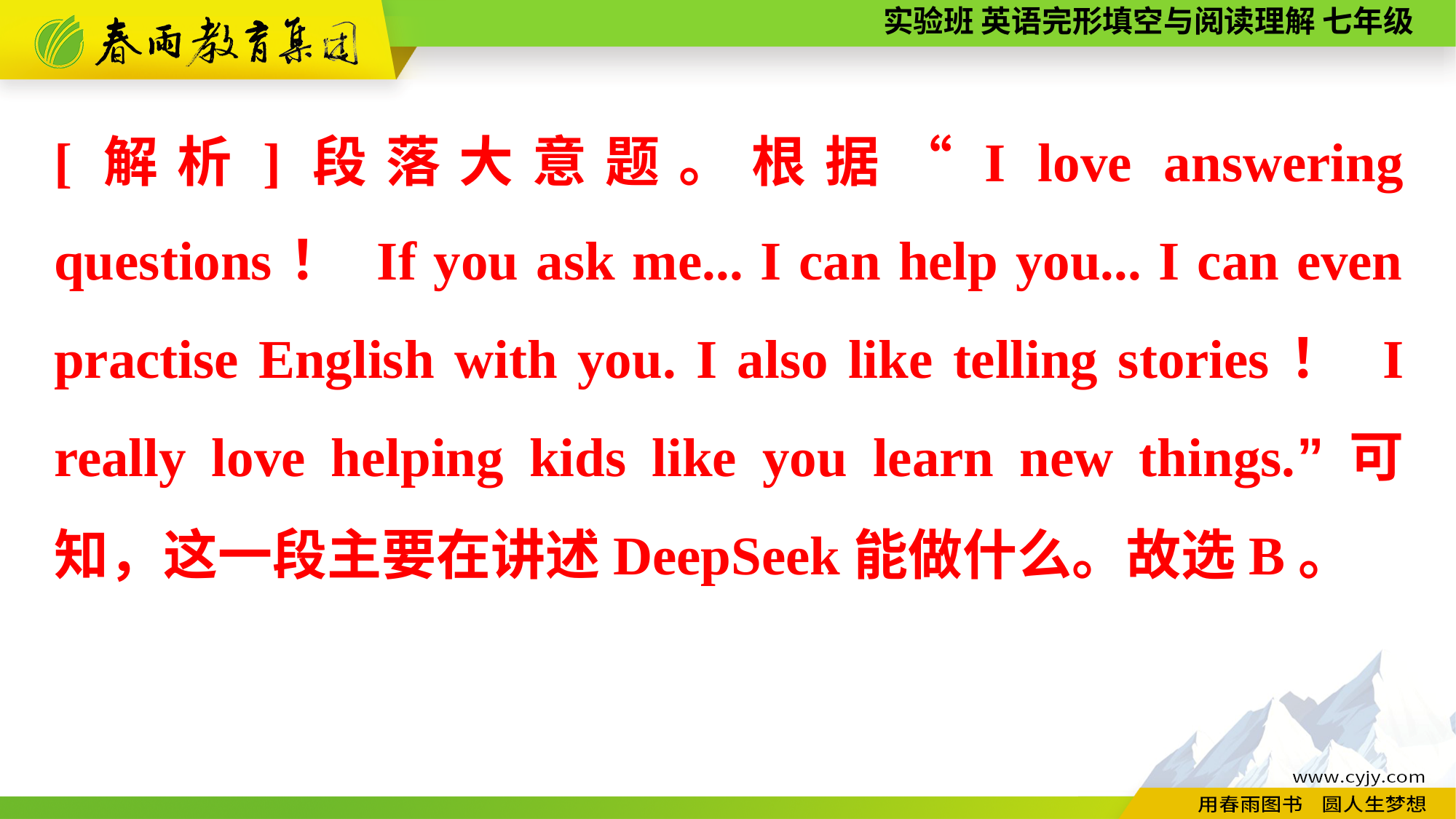

[解析]段落大意题。根据“I love answering questions！ If you ask me... I can help you... I can even practise English with you. I also like telling stories！ I really love helping kids like you learn new things.”可知，这一段主要在讲述DeepSeek能做什么。故选B。